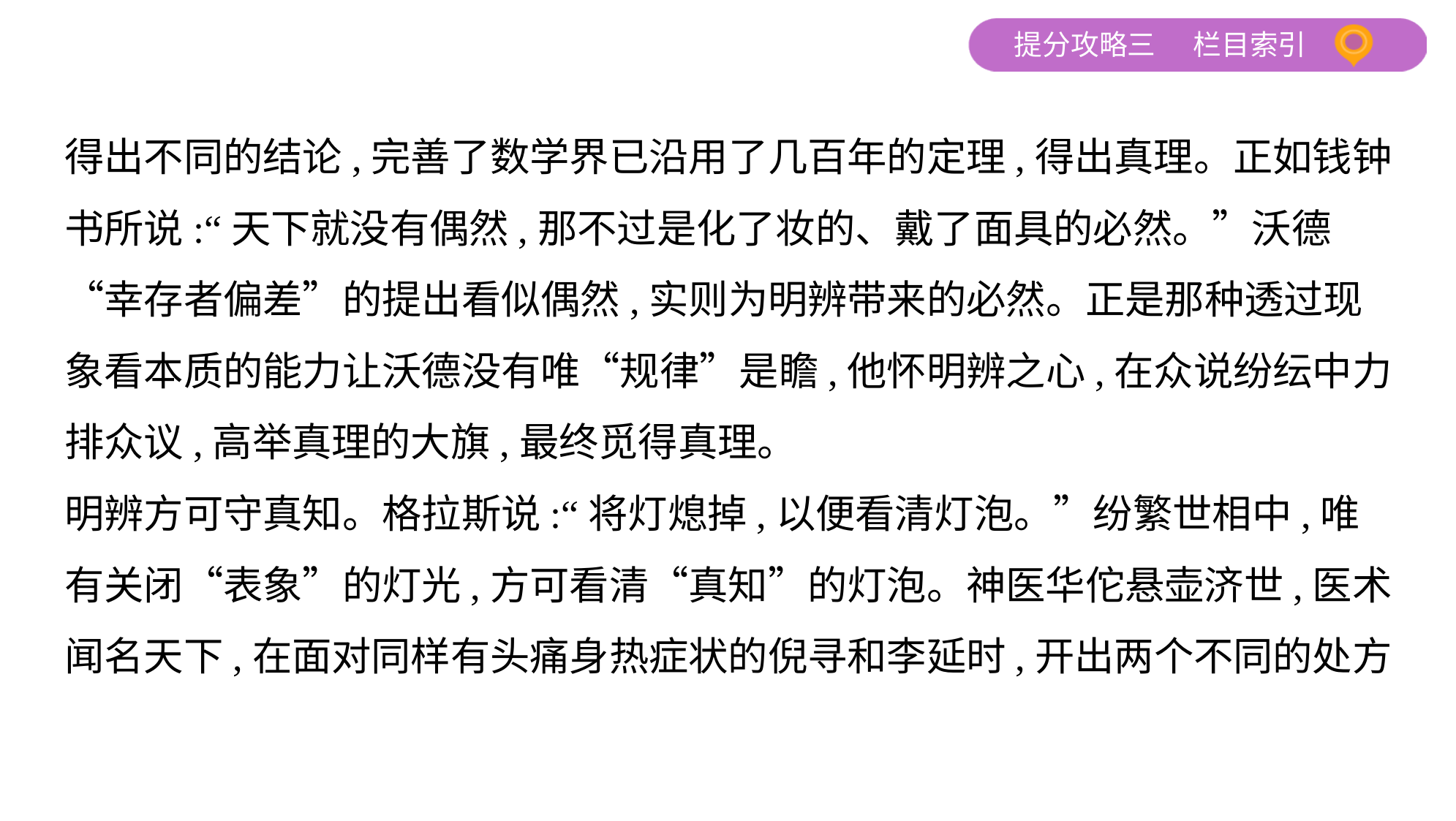

得出不同的结论,完善了数学界已沿用了几百年的定理,得出真理。正如钱钟
书所说:“天下就没有偶然,那不过是化了妆的、戴了面具的必然。”沃德
“幸存者偏差”的提出看似偶然,实则为明辨带来的必然。正是那种透过现
象看本质的能力让沃德没有唯“规律”是瞻,他怀明辨之心,在众说纷纭中力
排众议,高举真理的大旗,最终觅得真理。
明辨方可守真知。格拉斯说:“将灯熄掉,以便看清灯泡。”纷繁世相中,唯
有关闭“表象”的灯光,方可看清“真知”的灯泡。神医华佗悬壶济世,医术
闻名天下,在面对同样有头痛身热症状的倪寻和李延时,开出两个不同的处方